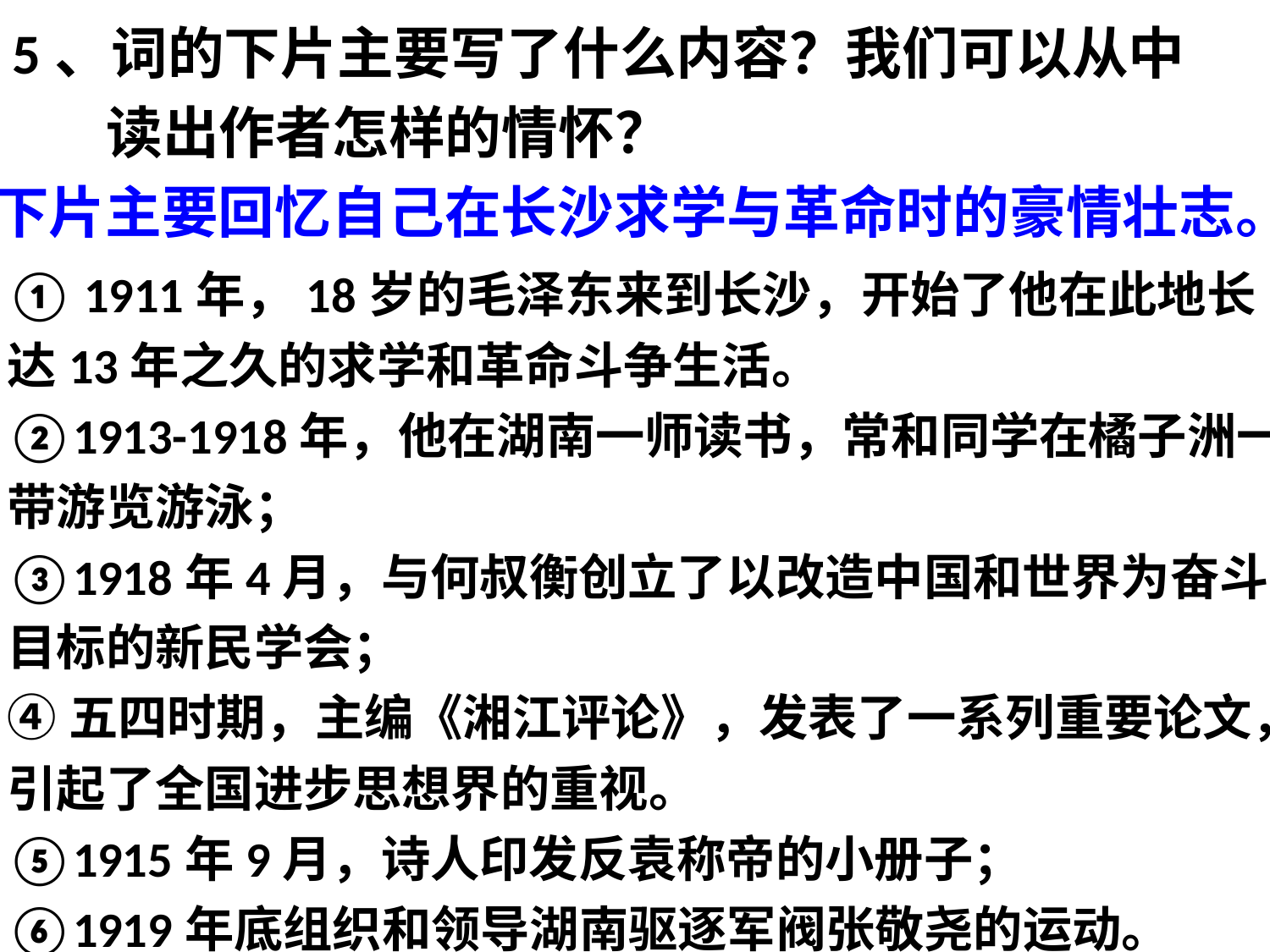

5、词的下片主要写了什么内容？我们可以从中读出作者怎样的情怀？
下片主要回忆自己在长沙求学与革命时的豪情壮志。
① 1911年，18岁的毛泽东来到长沙，开始了他在此地长达13年之久的求学和革命斗争生活。
②1913-1918年，他在湖南一师读书，常和同学在橘子洲一带游览游泳；
③1918年4月，与何叔衡创立了以改造中国和世界为奋斗目标的新民学会；
④五四时期，主编《湘江评论》，发表了一系列重要论文，引起了全国进步思想界的重视。
⑤1915年9月，诗人印发反袁称帝的小册子；
⑥1919年底组织和领导湖南驱逐军阀张敬尧的运动。